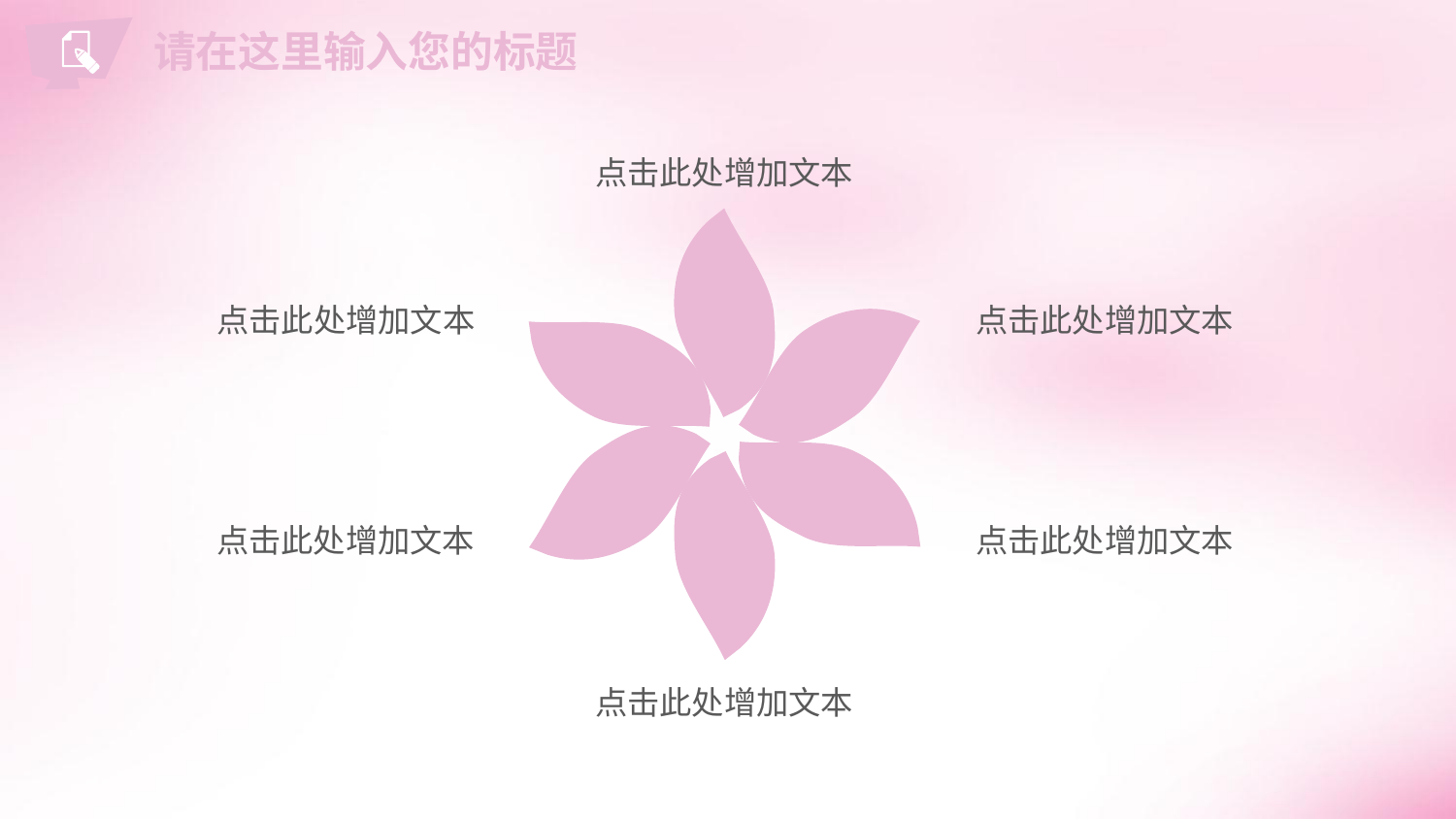

请在这里输入您的标题

点击此处增加文本

点击此处增加文本
点击此处增加文本

点击此处增加文本
点击此处增加文本
点击此处增加文本